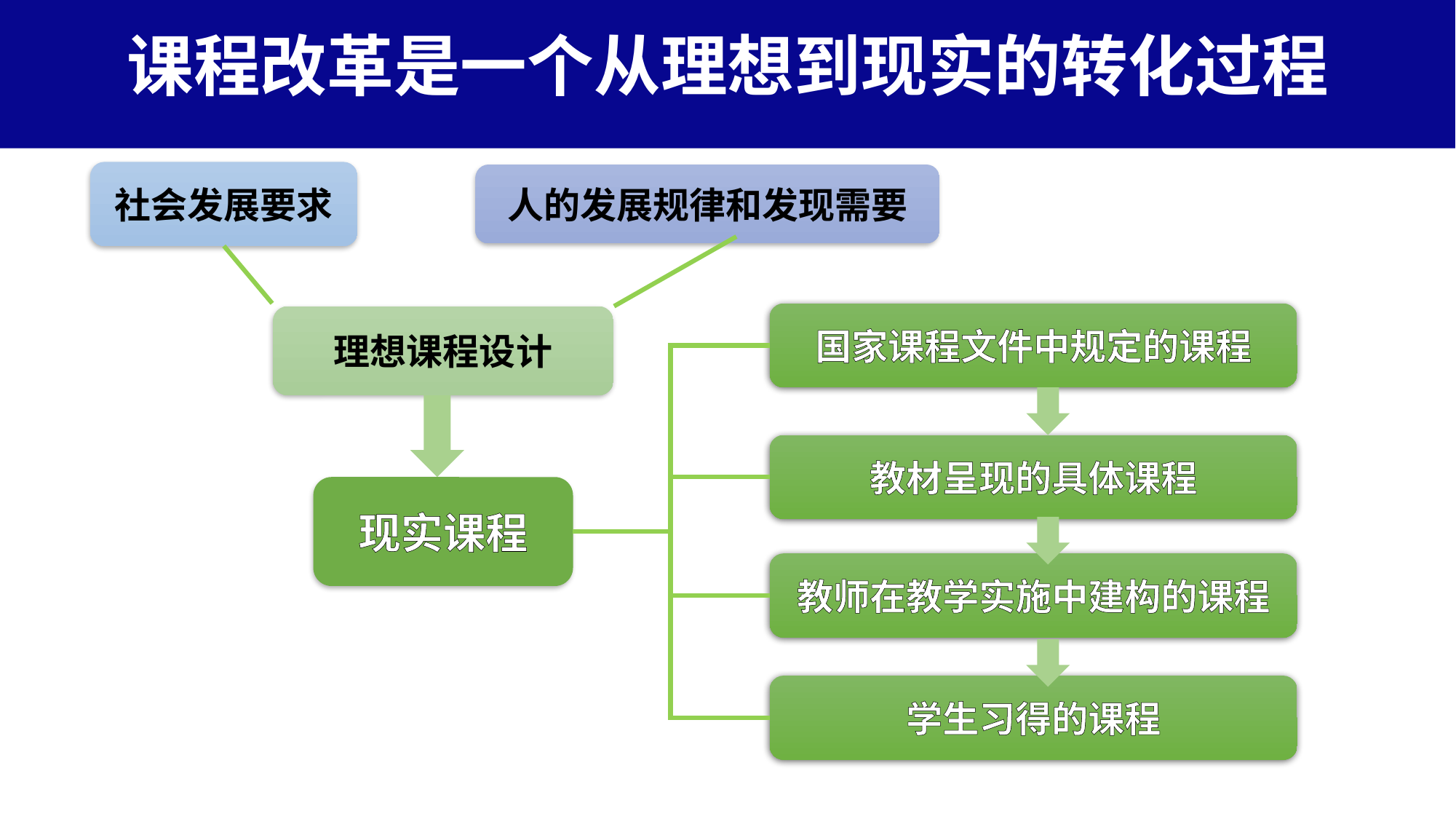

# 课程改革是一个从理想到现实的转化过程
社会发展要求
人的发展规律和发现需要
国家课程文件中规定的课程
理想课程设计

教材呈现的具体课程
现实课程

教师在教学实施中建构的课程

学生习得的课程